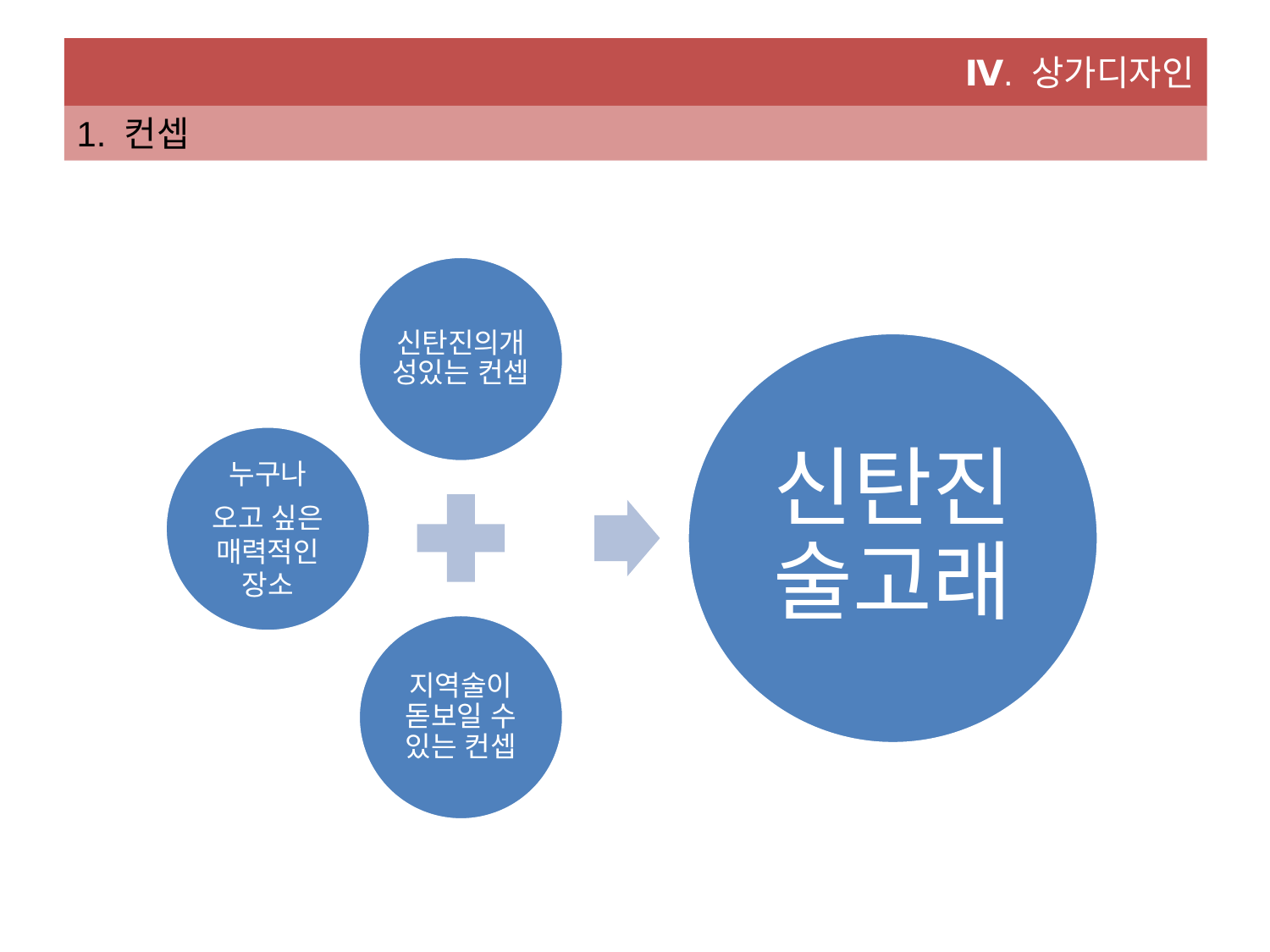

Ⅳ. 상가디자인
1. 컨셉
신탄진의개성있는 컨셉

지역술이 돋보일 수 있는 컨셉

신탄진술고래

누구나
오고 싶은 매력적인 장소